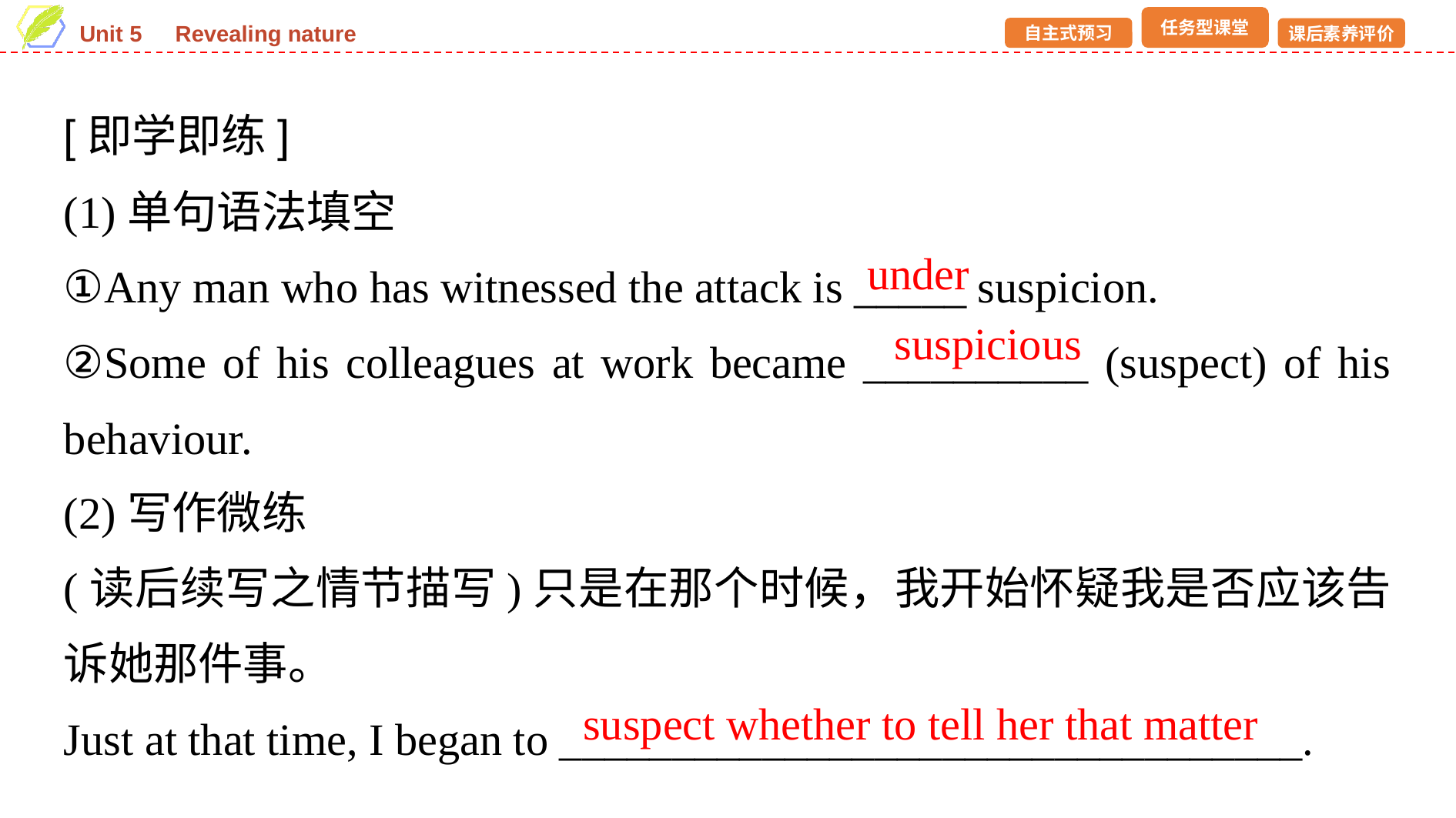

[即学即练]
(1)单句语法填空
①Any man who has witnessed the attack is _____ suspicion.
②Some of his colleagues at work became __________ (suspect) of his behaviour.
(2)写作微练
(读后续写之情节描写)只是在那个时候，我开始怀疑我是否应该告诉她那件事。
Just at that time, I began to _________________________________.
under
suspicious
suspect whether to tell her that matter